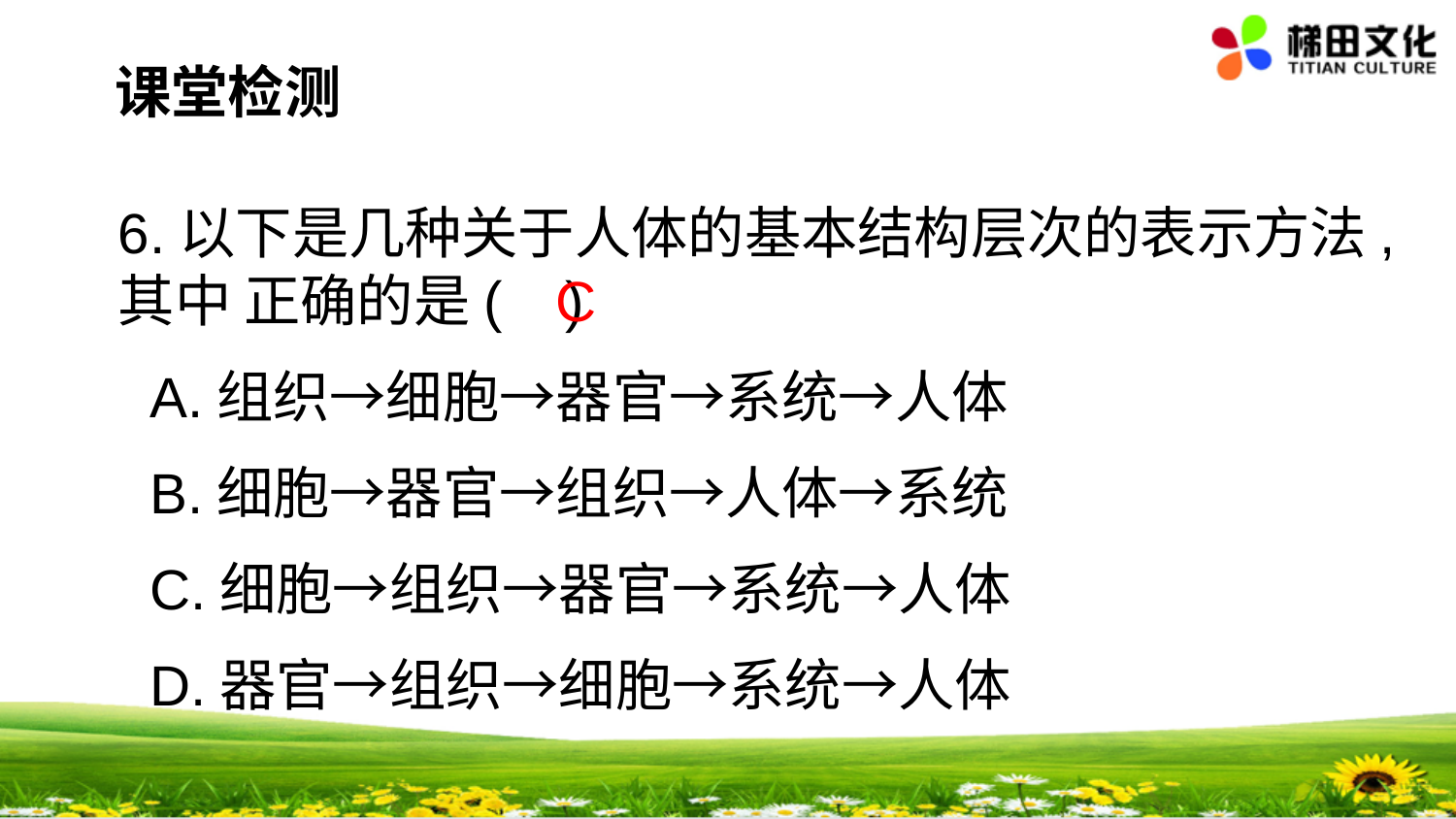

#
课堂检测
6.以下是几种关于人体的基本结构层次的表示方法,其中 正确的是(    )
  A.组织→细胞→器官→系统→人体
  B.细胞→器官→组织→人体→系统
  C.细胞→组织→器官→系统→人体
  D.器官→组织→细胞→系统→人体
C